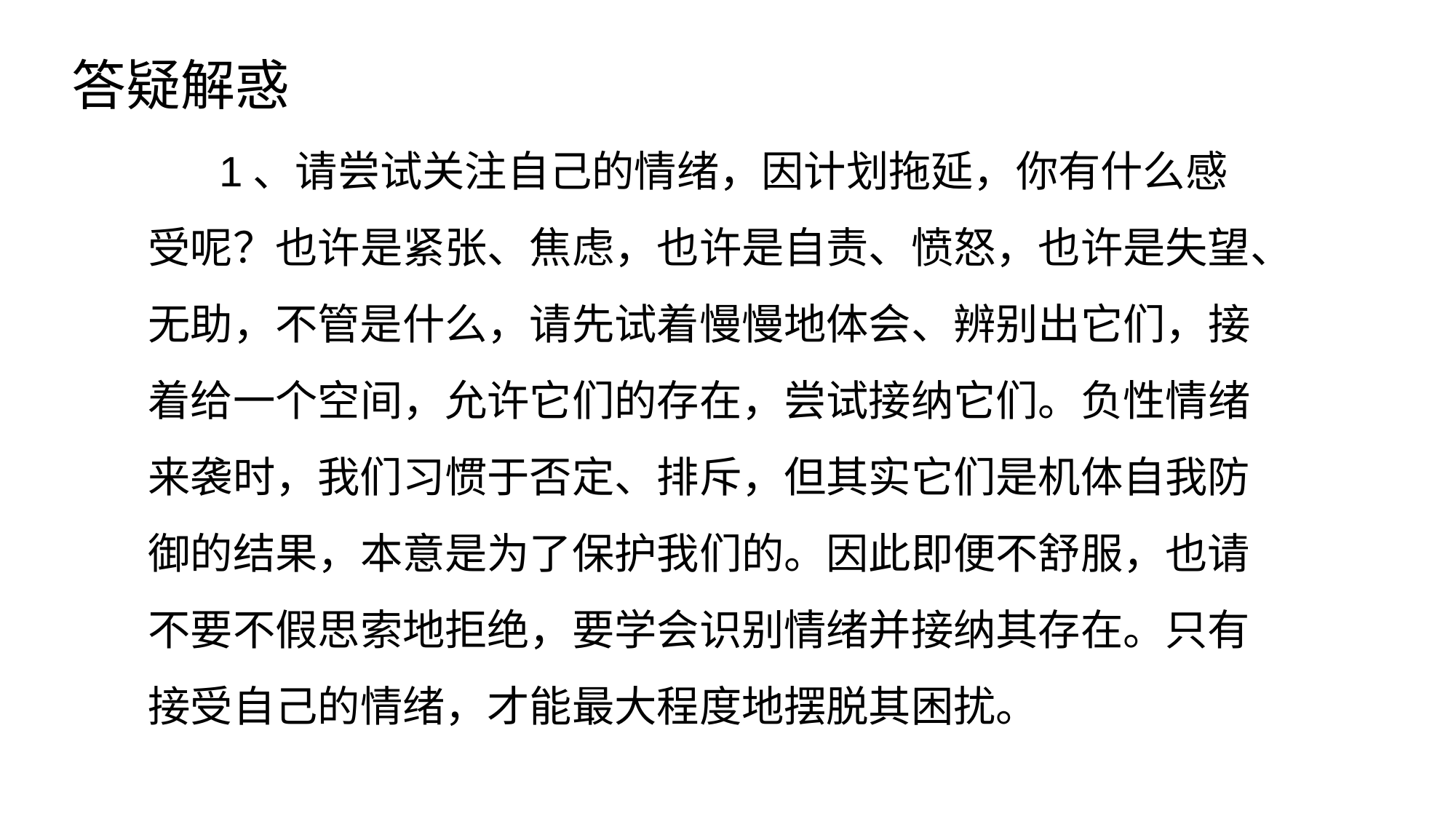

答疑解惑
      1、请尝试关注自己的情绪，因计划拖延，你有什么感受呢？也许是紧张、焦虑，也许是自责、愤怒，也许是失望、无助，不管是什么，请先试着慢慢地体会、辨别出它们，接着给一个空间，允许它们的存在，尝试接纳它们。负性情绪来袭时，我们习惯于否定、排斥，但其实它们是机体自我防御的结果，本意是为了保护我们的。因此即便不舒服，也请不要不假思索地拒绝，要学会识别情绪并接纳其存在。只有接受自己的情绪，才能最大程度地摆脱其困扰。